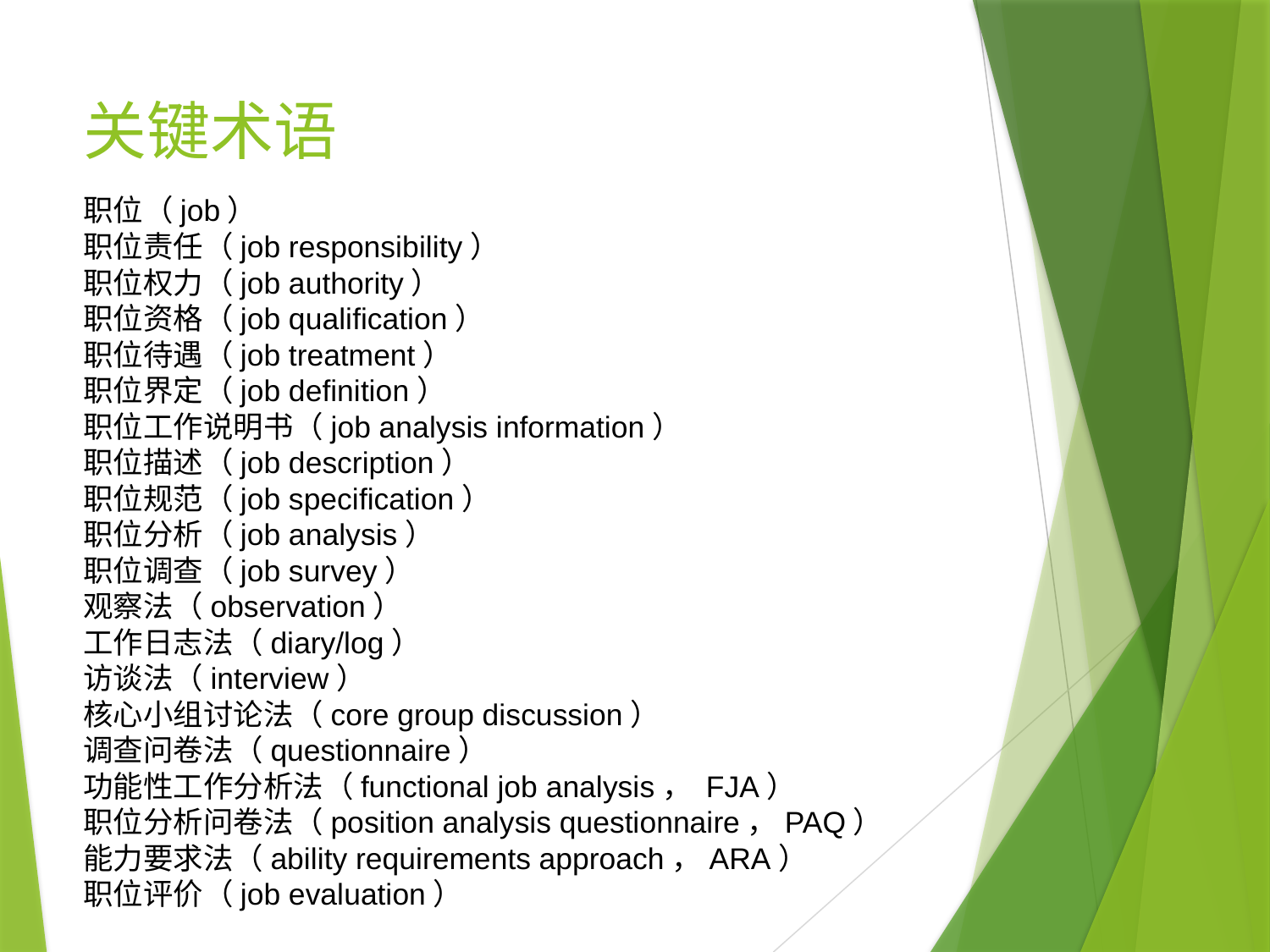

# 关键术语
职位（job）
职位责任（job responsibility）
职位权力（job authority）
职位资格（job qualification）
职位待遇（job treatment）
职位界定（job definition）
职位工作说明书（job analysis information）
职位描述（job description）
职位规范（job specification）
职位分析（job analysis）
职位调查（job survey）
观察法（observation）
工作日志法（diary/log）
访谈法（interview）
核心小组讨论法（core group discussion）
调查问卷法（questionnaire）
功能性工作分析法（functional job analysis， FJA）
职位分析问卷法（position analysis questionnaire，PAQ）
能力要求法（ability requirements approach，ARA）
职位评价（job evaluation）